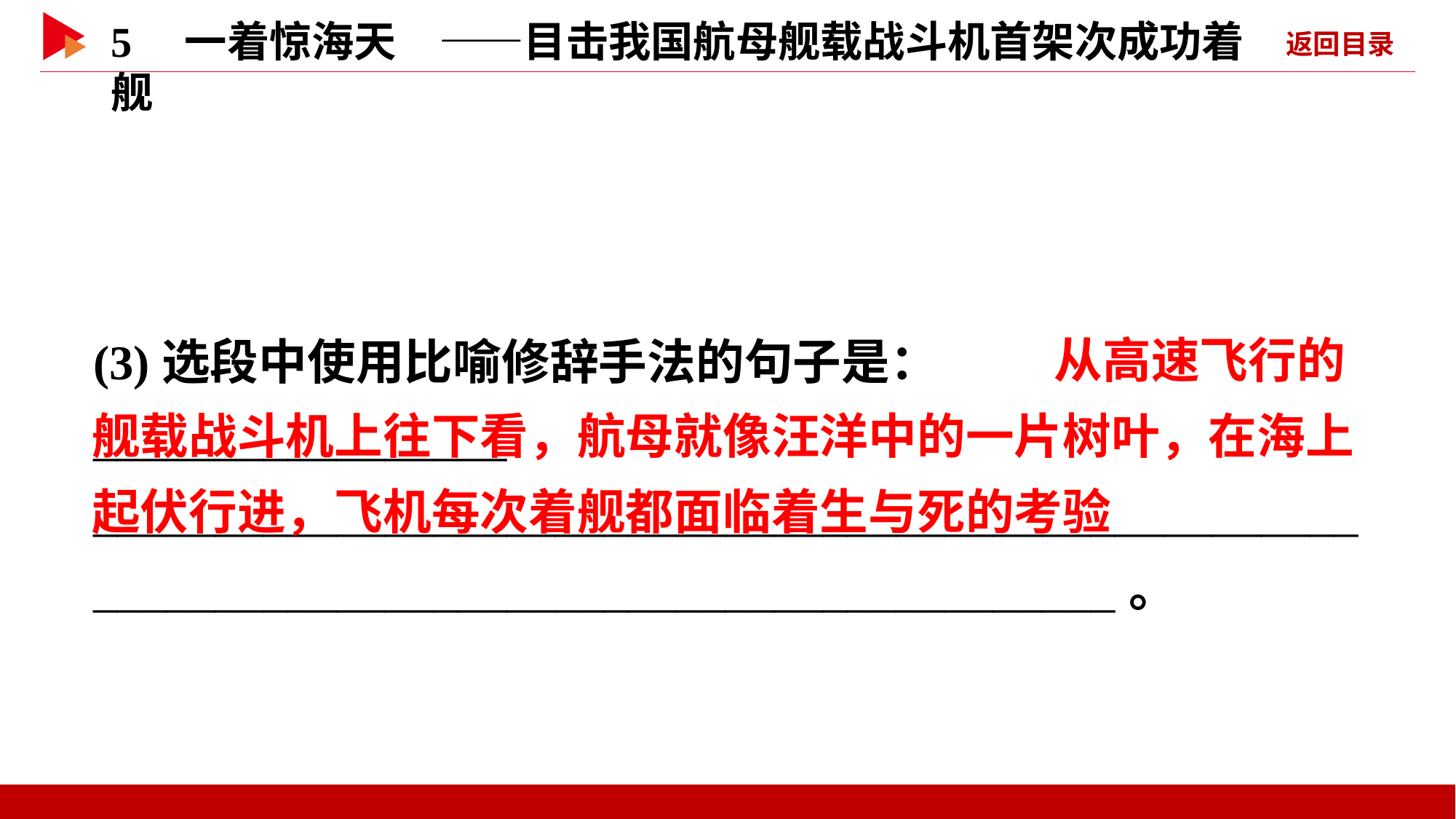

从高速飞行的舰载战斗机上往下看，航母就像汪洋中的一片树叶，在海上起伏行进，飞机每次着舰都面临着生与死的考验
(3)选段中使用比喻修辞手法的句子是：_________________
______________________________________________________________________________________________。